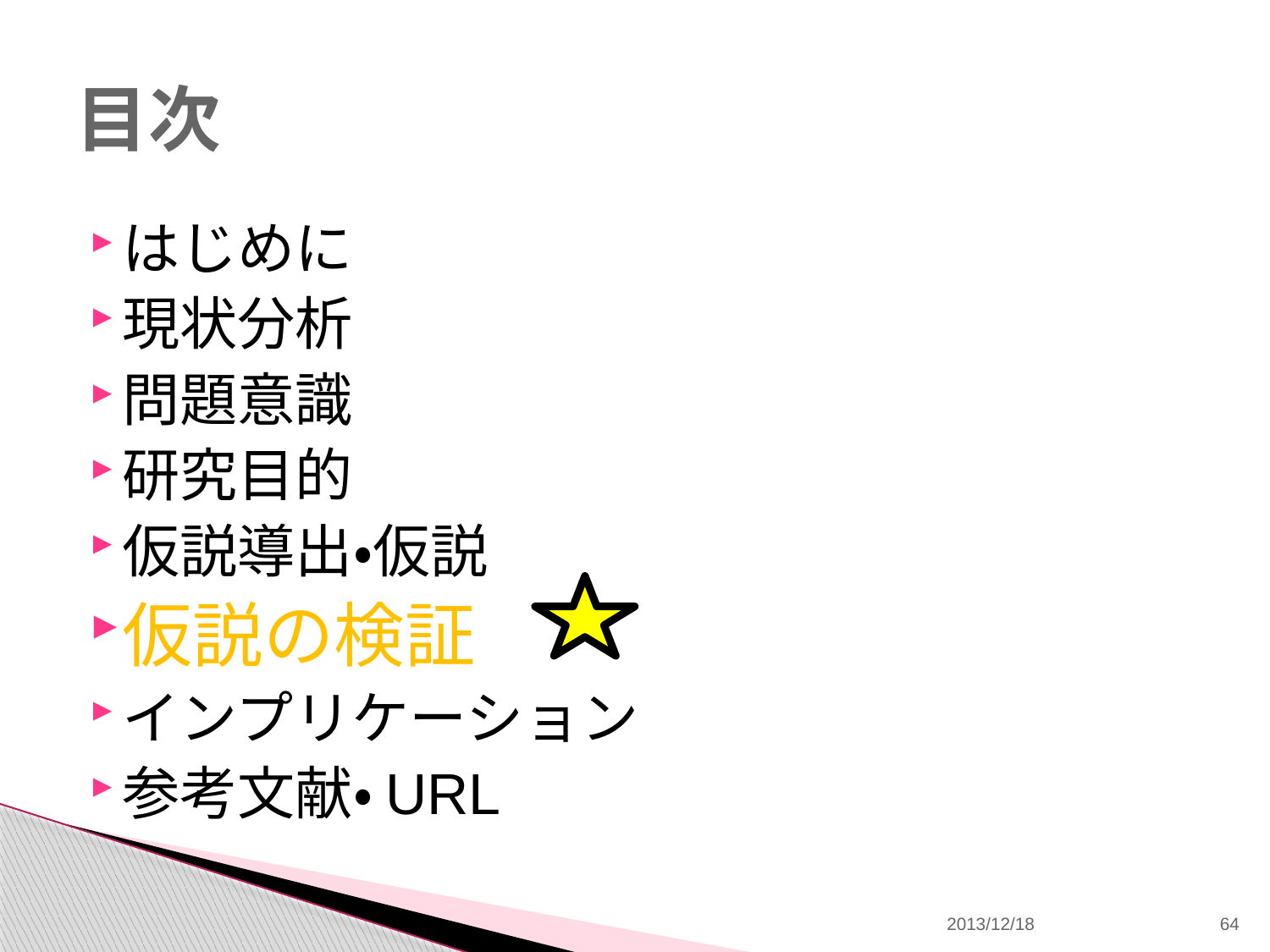

# 目次
はじめに
現状分析
問題意識
研究目的
仮説導出・仮説
仮説の検証
インプリケーション
参考文献・URL

2013/12/18
64